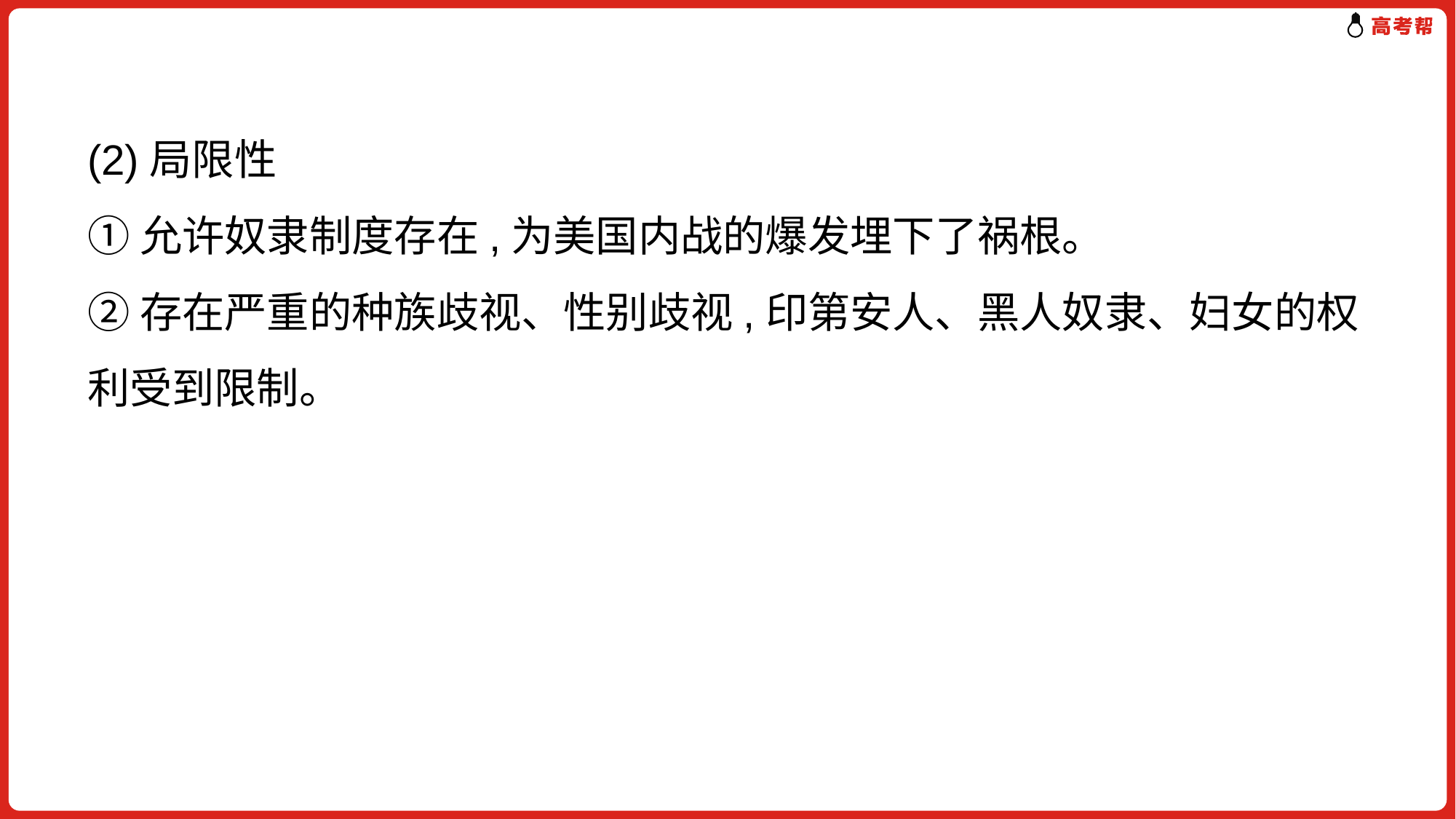

(2)局限性
①允许奴隶制度存在,为美国内战的爆发埋下了祸根。
②存在严重的种族歧视、性别歧视,印第安人、黑人奴隶、妇女的权利受到限制。